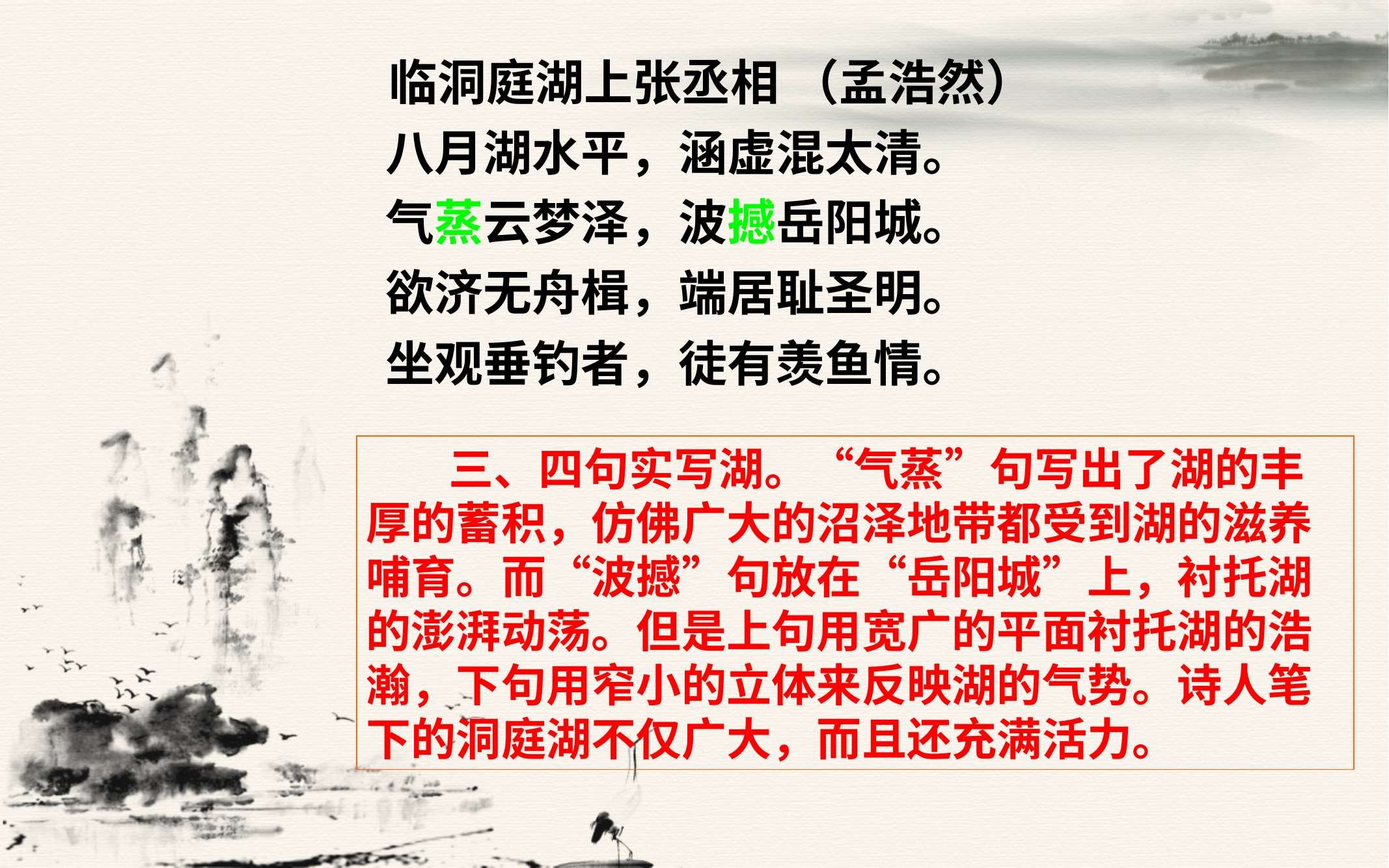

临洞庭湖上张丞相 （孟浩然）
八月湖水平，涵虚混太清。
气蒸云梦泽，波撼岳阳城。
欲济无舟楫，端居耻圣明。
坐观垂钓者，徒有羡鱼情。
       三、四句实写湖。“气蒸”句写出了湖的丰厚的蓄积，仿佛广大的沼泽地带都受到湖的滋养哺育。而“波撼”句放在“岳阳城”上，衬托湖的澎湃动荡。但是上句用宽广的平面衬托湖的浩瀚，下句用窄小的立体来反映湖的气势。诗人笔下的洞庭湖不仅广大，而且还充满活力。